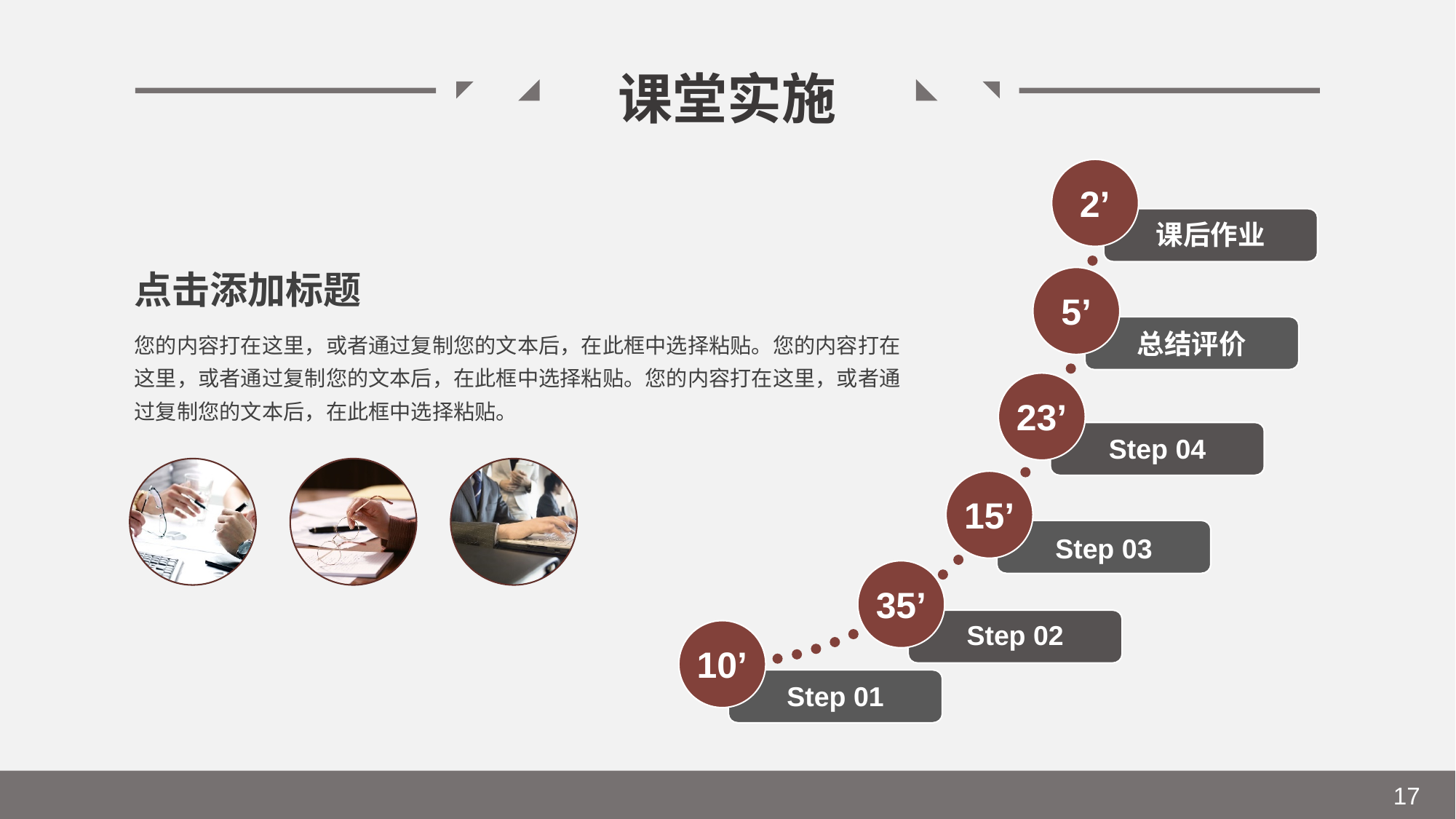

课堂实施

2’

课后作业
点击添加标题

5’

总结评价
您的内容打在这里，或者通过复制您的文本后，在此框中选择粘贴。您的内容打在这里，或者通过复制您的文本后，在此框中选择粘贴。您的内容打在这里，或者通过复制您的文本后，在此框中选择粘贴。

23’

Step 04

15’

Step 03

35’

Step 02

10’

Step 01